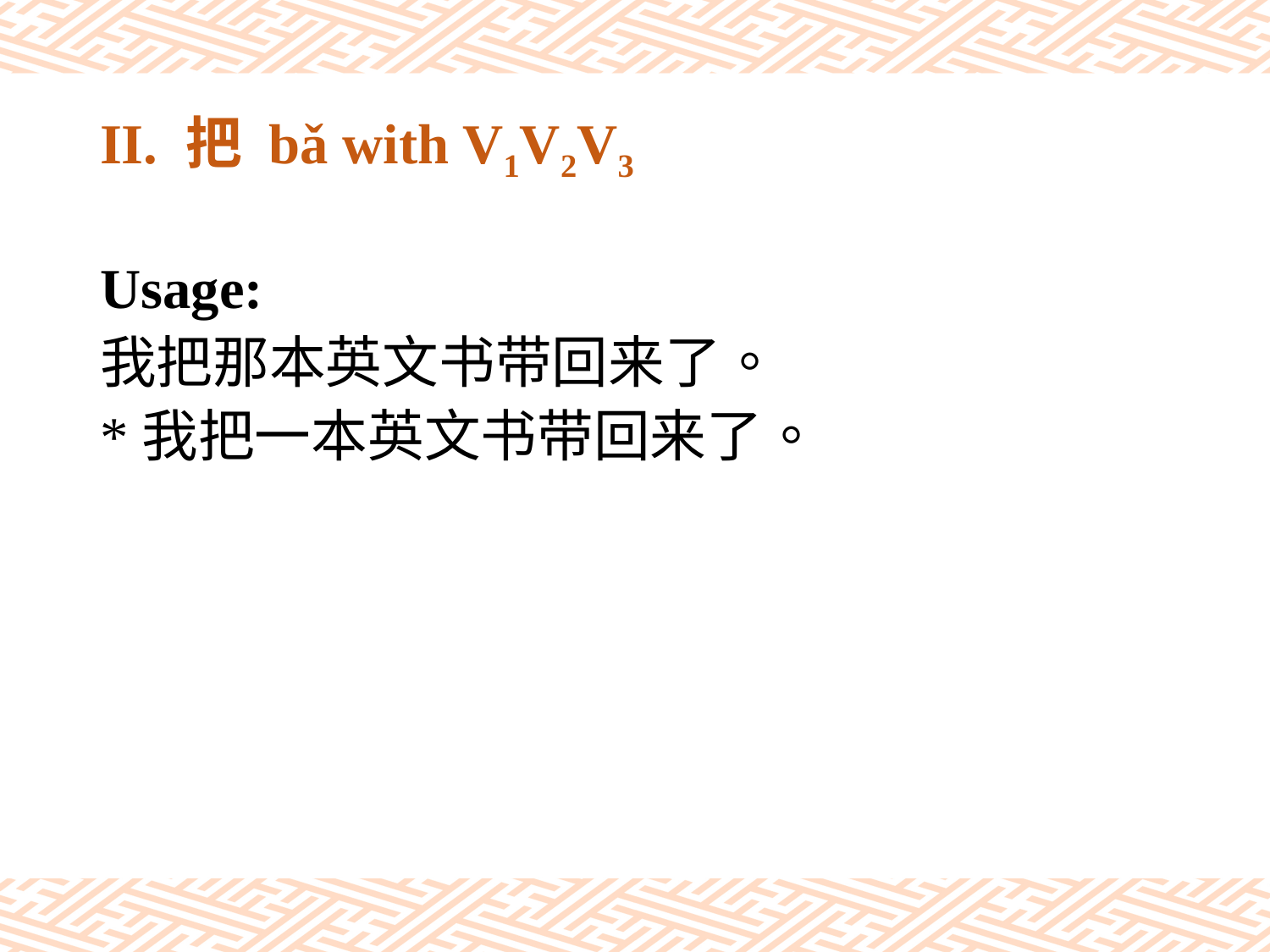

# II. 把 bǎ with V1V2V3
Usage:
我把那本英文书带回来了。
*我把一本英文书带回来了。